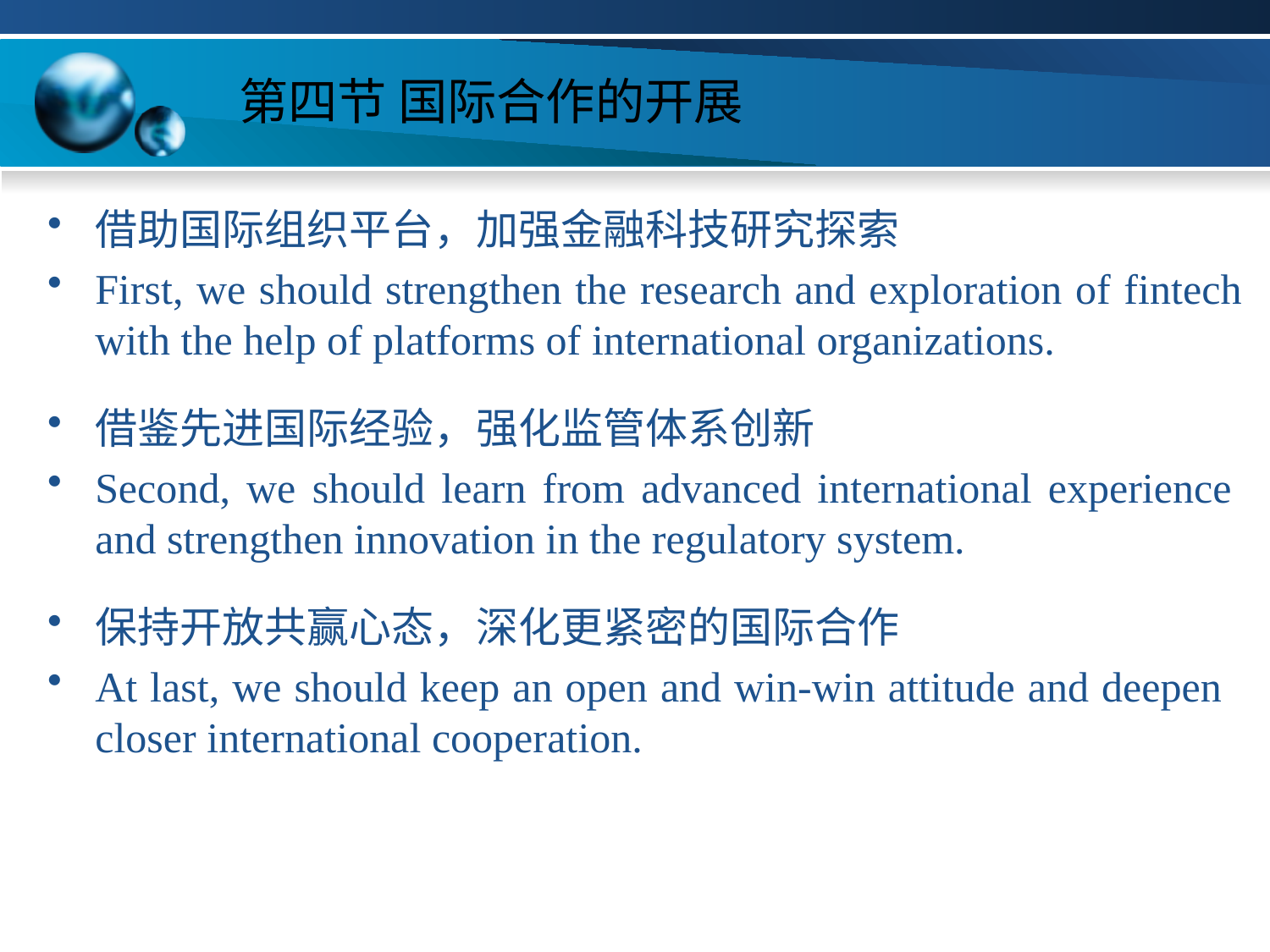

第四节 国际合作的开展
借助国际组织平台，加强金融科技研究探索
First, we should strengthen the research and exploration of fintech with the help of platforms of international organizations.
借鉴先进国际经验，强化监管体系创新
Second, we should learn from advanced international experience and strengthen innovation in the regulatory system.
保持开放共赢心态，深化更紧密的国际合作
At last, we should keep an open and win-win attitude and deepen closer international cooperation.